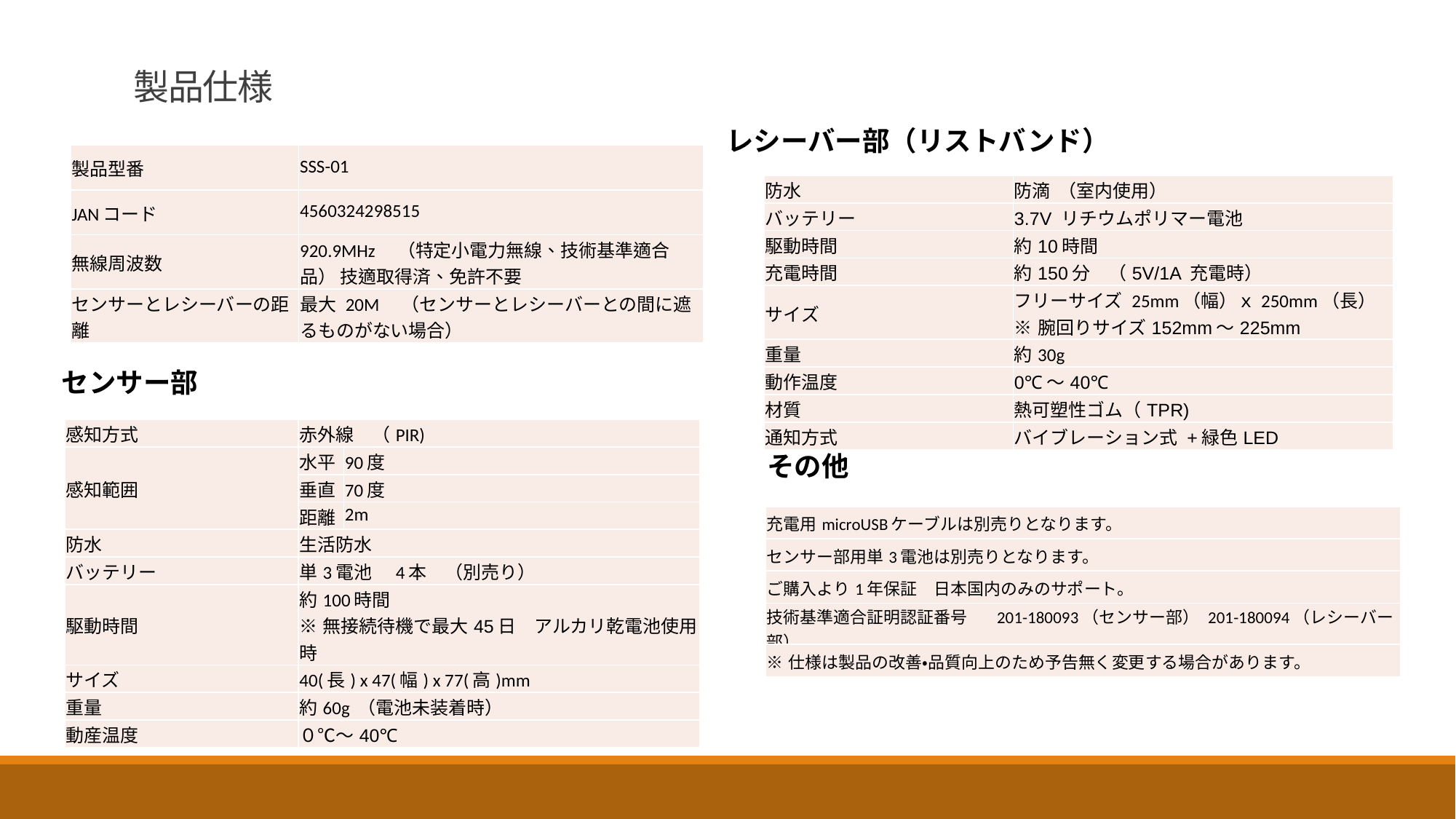

# 製品仕様
レシーバー部（リストバンド）
| 製品型番 | SSS-01 |
| --- | --- |
| JANコード | 4560324298515 |
| 防水 | 防滴 （室内使用） |
| --- | --- |
| バッテリー | 3.7V リチウムポリマー電池 |
| 駆動時間 | 約10時間 |
| 充電時間 | 約150分　（5V/1A 充電時） |
| サイズ | フリーサイズ 25mm（幅）ｘ250mm（長） ※腕回りサイズ152mm～225mm |
| 重量 | 約30g |
| 動作温度 | 0℃～40℃ |
| 材質 | 熱可塑性ゴム（TPR) |
| 通知方式 | バイブレーション式 +緑色LED |
| 無線周波数 | 920.9MHz　（特定小電力無線、技術基準適合品） 技適取得済、免許不要 |
| --- | --- |
| センサーとレシーバーの距離 | 最大 20M　（センサーとレシーバーとの間に遮るものがない場合） |
センサー部
| 感知方式 | 赤外線　（PIR) |  |
| --- | --- | --- |
| 感知範囲 | 水平 | 90度 |
|  | 垂直 | 70度 |
|  | 距離 | 2m |
| 防水 | 生活防水 |  |
| バッテリー | 単3電池　4本　（別売り） |  |
| 駆動時間 | 約100時間 ※無接続待機で最大45日　アルカリ乾電池使用時 |  |
| サイズ | 40(長) x 47(幅) x 77(高)mm |  |
| 重量 | 約60g （電池未装着時） |  |
| 動産温度 | ０℃～40℃ |  |
その他
| 充電用microUSBケーブルは別売りとなります。 |
| --- |
| センサー部用単3電池は別売りとなります。 |
| ご購入より1年保証　日本国内のみのサポート。 |
| 技術基準適合証明認証番号　 201-180093（センサー部） 201-180094（レシーバー部） |
| ※仕様は製品の改善・品質向上のため予告無く変更する場合があります。 |